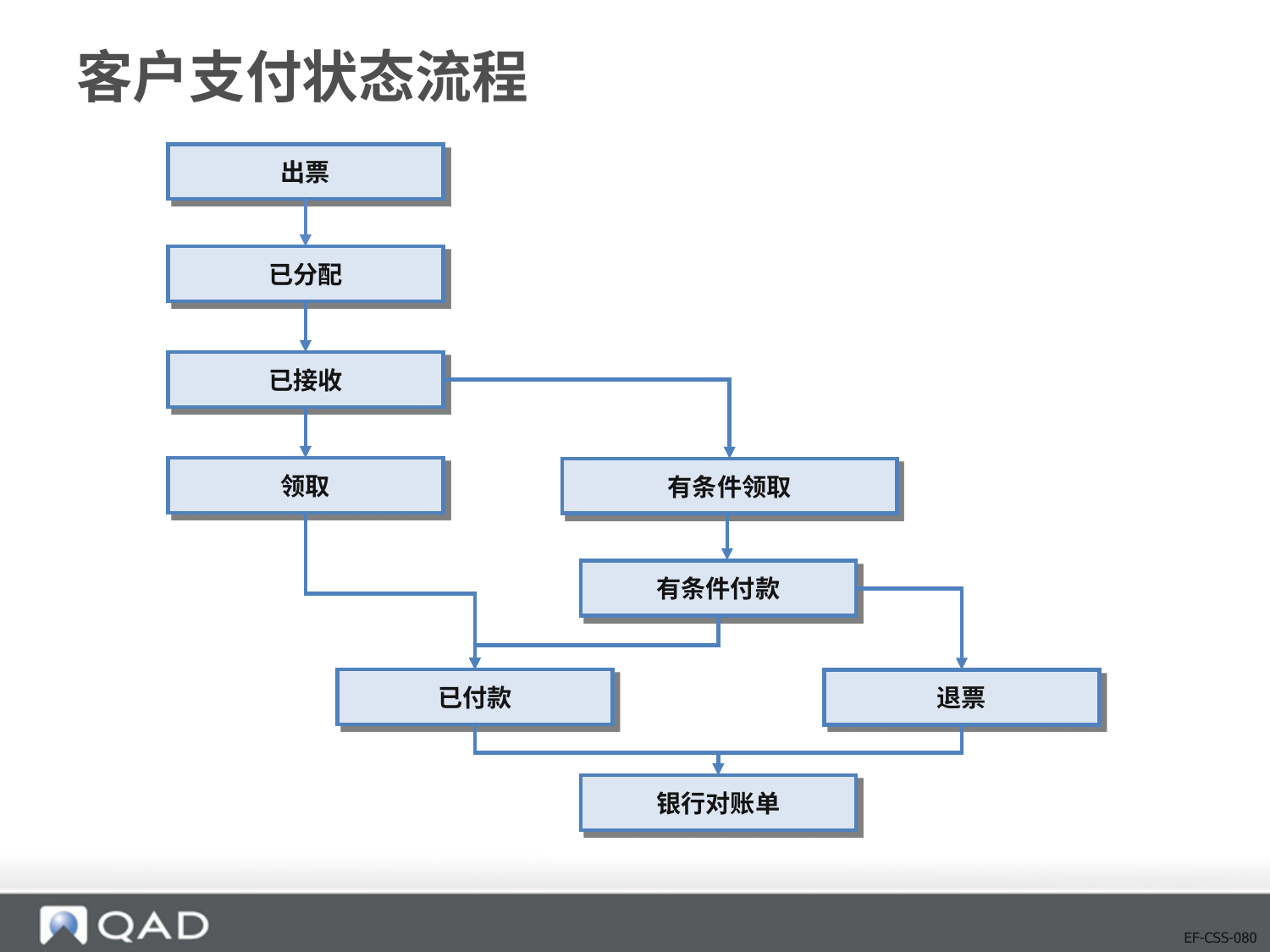

# 客户支付状态流程
出票
已分配
已接收
领取
有条件领取
有条件付款
已付款
退票
银行对账单
EF-CSS-080